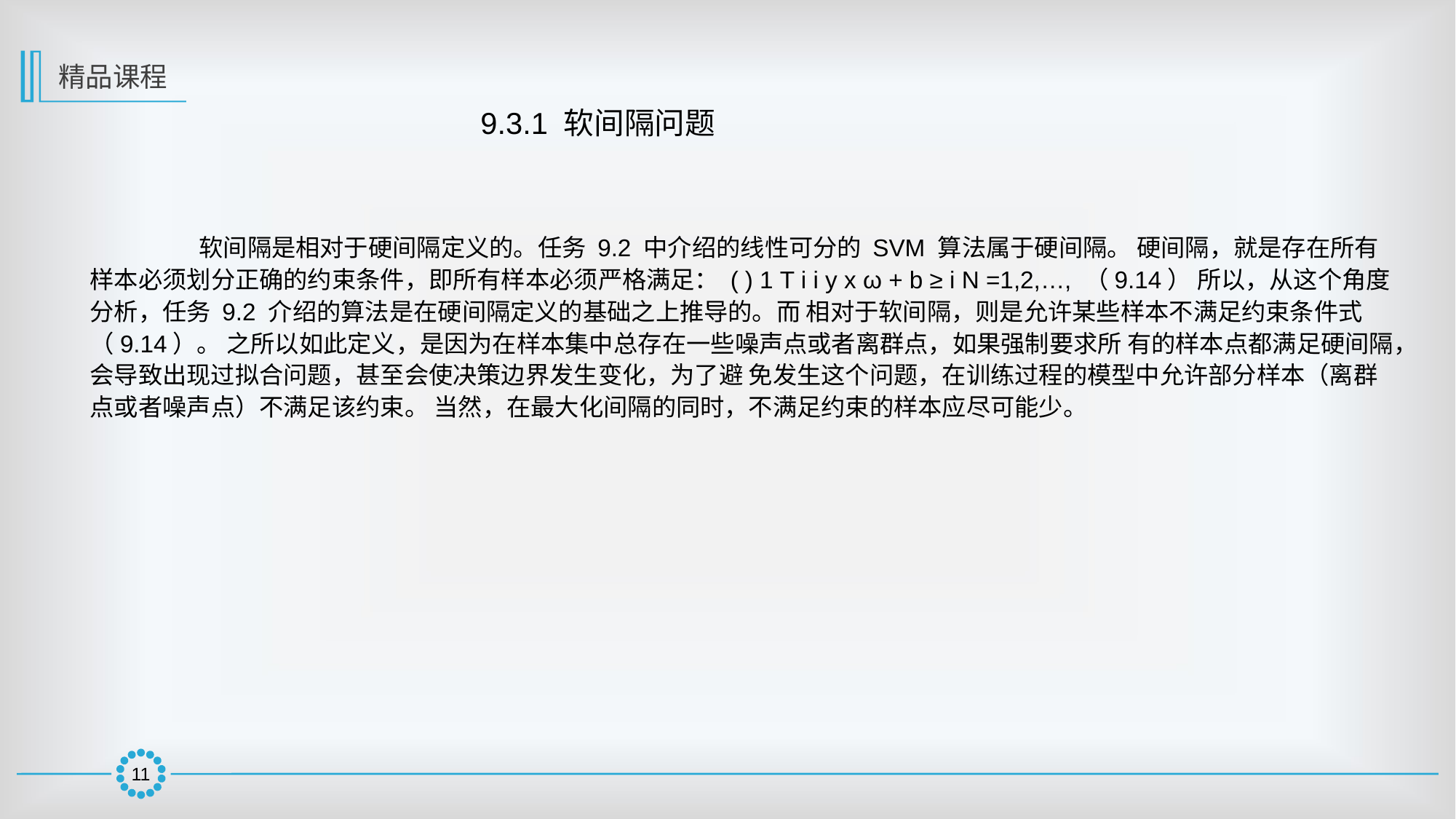

精品课程
9.3.1 软间隔问题
	软间隔是相对于硬间隔定义的。任务 9.2 中介绍的线性可分的 SVM 算法属于硬间隔。 硬间隔，就是存在所有样本必须划分正确的约束条件，即所有样本必须严格满足： ( ) 1 T i i y x ω + b ≥ i N =1,2,…, （9.14） 所以，从这个角度分析，任务 9.2 介绍的算法是在硬间隔定义的基础之上推导的。而 相对于软间隔，则是允许某些样本不满足约束条件式（9.14）。 之所以如此定义，是因为在样本集中总存在一些噪声点或者离群点，如果强制要求所 有的样本点都满足硬间隔，会导致出现过拟合问题，甚至会使决策边界发生变化，为了避 免发生这个问题，在训练过程的模型中允许部分样本（离群点或者噪声点）不满足该约束。 当然，在最大化间隔的同时，不满足约束的样本应尽可能少。

11